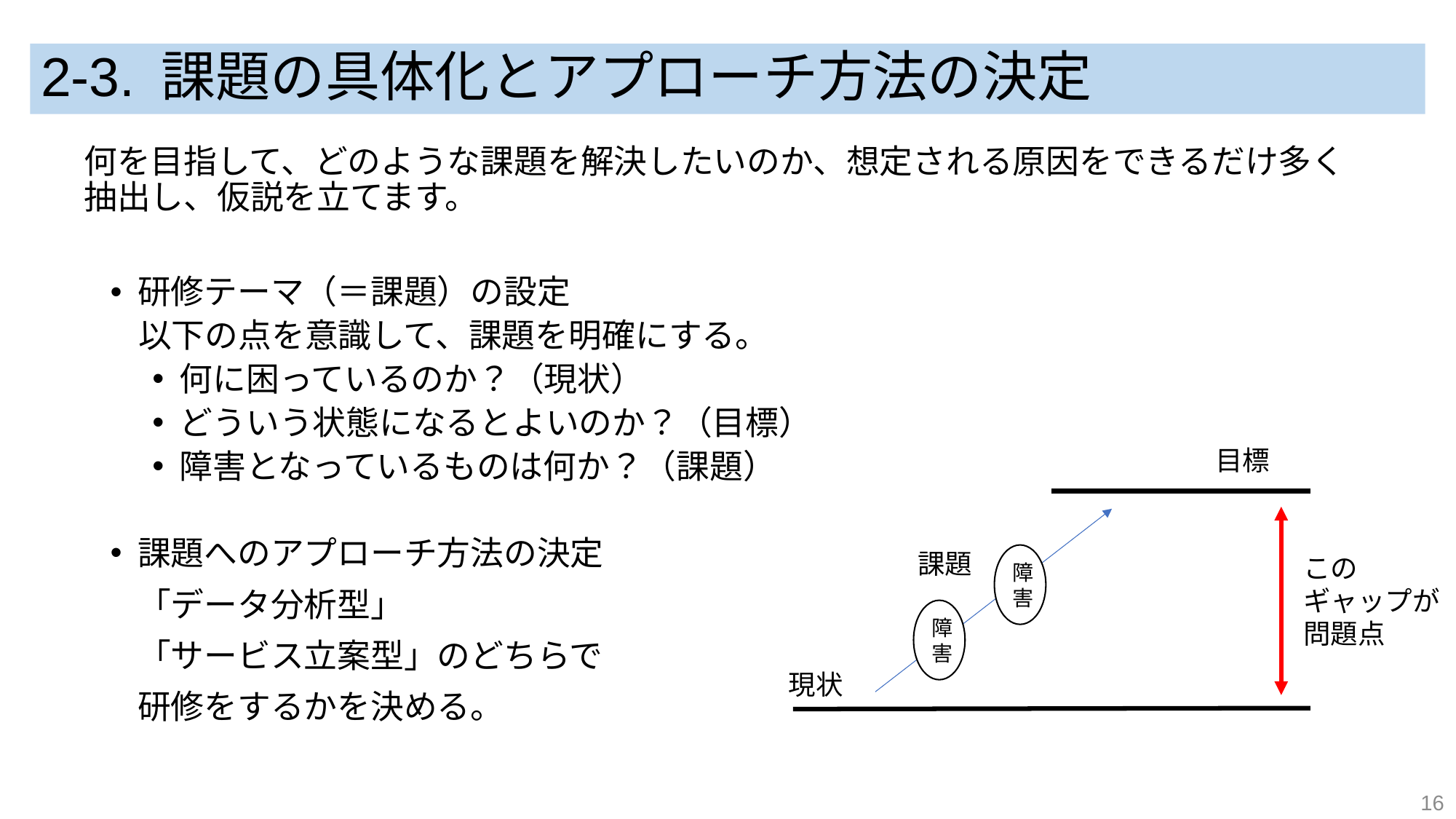

# 2-3. 課題の具体化とアプローチ方法の決定
何を目指して、どのような課題を解決したいのか、想定される原因をできるだけ多く抽出し、仮説を立てます。

研修テーマ（＝課題）の設定
以下の点を意識して、課題を明確にする。
何に困っているのか？（現状）
どういう状態になるとよいのか？（目標）
障害となっているものは何か？（課題）

課題へのアプローチ方法の決定
「データ分析型」
「サービス立案型」のどちらで
研修をするかを決める。

目標
課題
障害
この
ギャップが
問題点
障害
現状
16